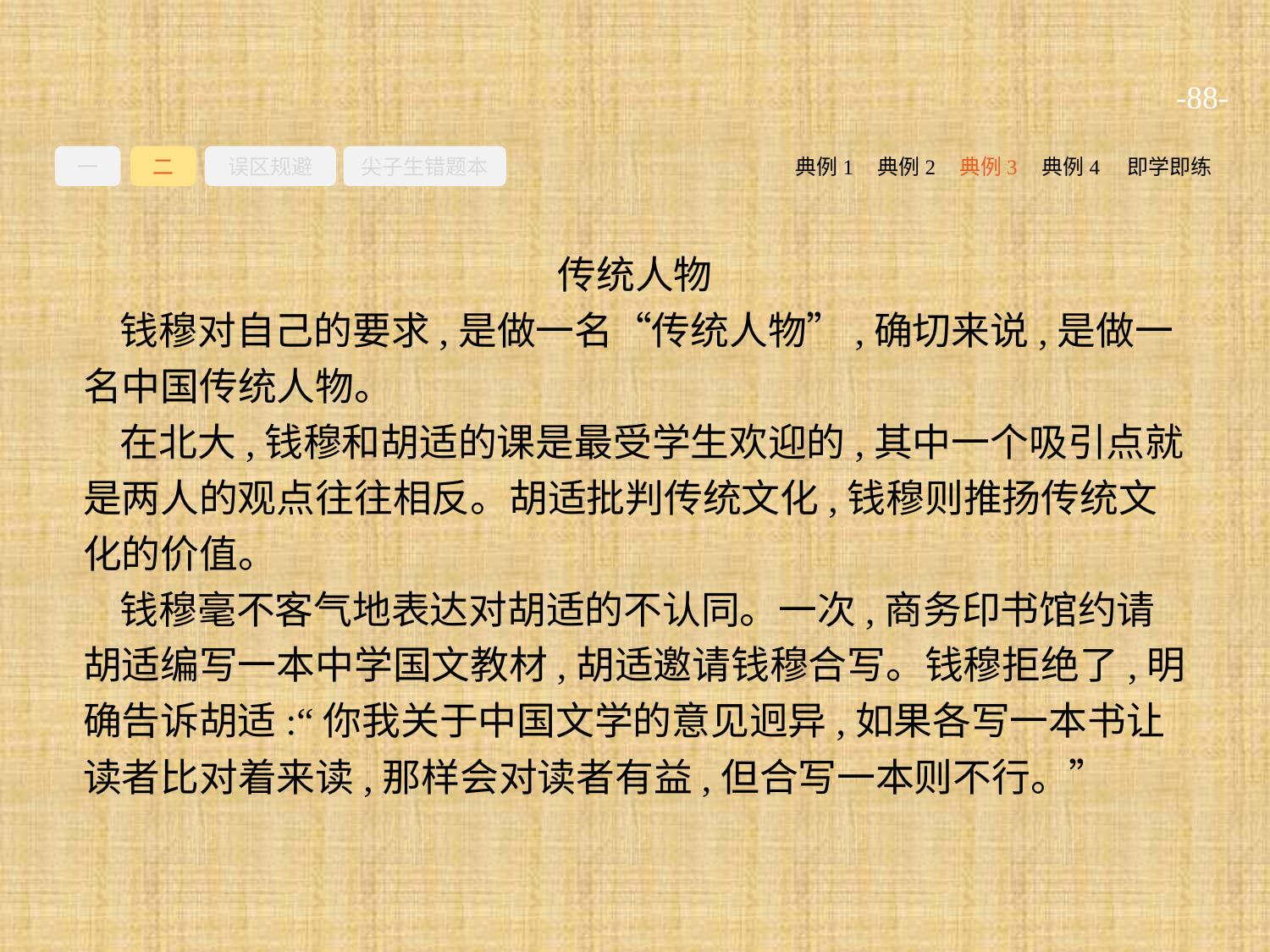

-88-
一
二
误区规避
尖子生错题本
典例2
典例3
典例4
即学即练
典例1
传统人物
钱穆对自己的要求,是做一名“传统人物”,确切来说,是做一名中国传统人物。
在北大,钱穆和胡适的课是最受学生欢迎的,其中一个吸引点就是两人的观点往往相反。胡适批判传统文化,钱穆则推扬传统文化的价值。
钱穆毫不客气地表达对胡适的不认同。一次,商务印书馆约请胡适编写一本中学国文教材,胡适邀请钱穆合写。钱穆拒绝了,明确告诉胡适:“你我关于中国文学的意见迥异,如果各写一本书让读者比对着来读,那样会对读者有益,但合写一本则不行。”